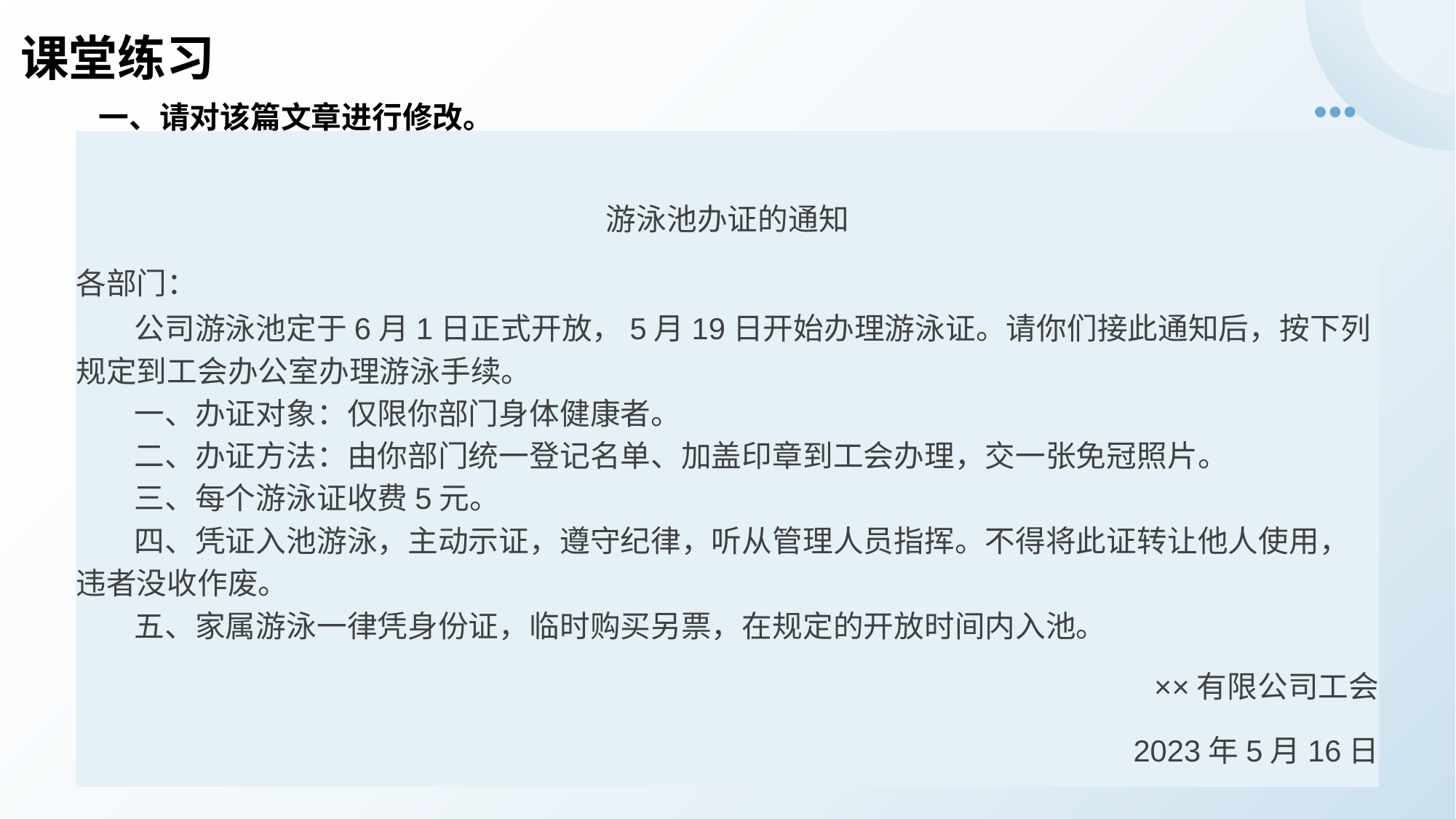

课堂练习
一、请对该篇文章进行修改。

游泳池办证的通知
各部门：
      公司游泳池定于6月1日正式开放，5月19日开始办理游泳证。请你们接此通知后，按下列规定到工会办公室办理游泳手续。
      一、办证对象：仅限你部门身体健康者。
      二、办证方法：由你部门统一登记名单、加盖印章到工会办理，交一张免冠照片。
      三、每个游泳证收费5元。
      四、凭证入池游泳，主动示证，遵守纪律，听从管理人员指挥。不得将此证转让他人使用，违者没收作废。
      五、家属游泳一律凭身份证，临时购买另票，在规定的开放时间内入池。
××有限公司工会
2023年5月16日